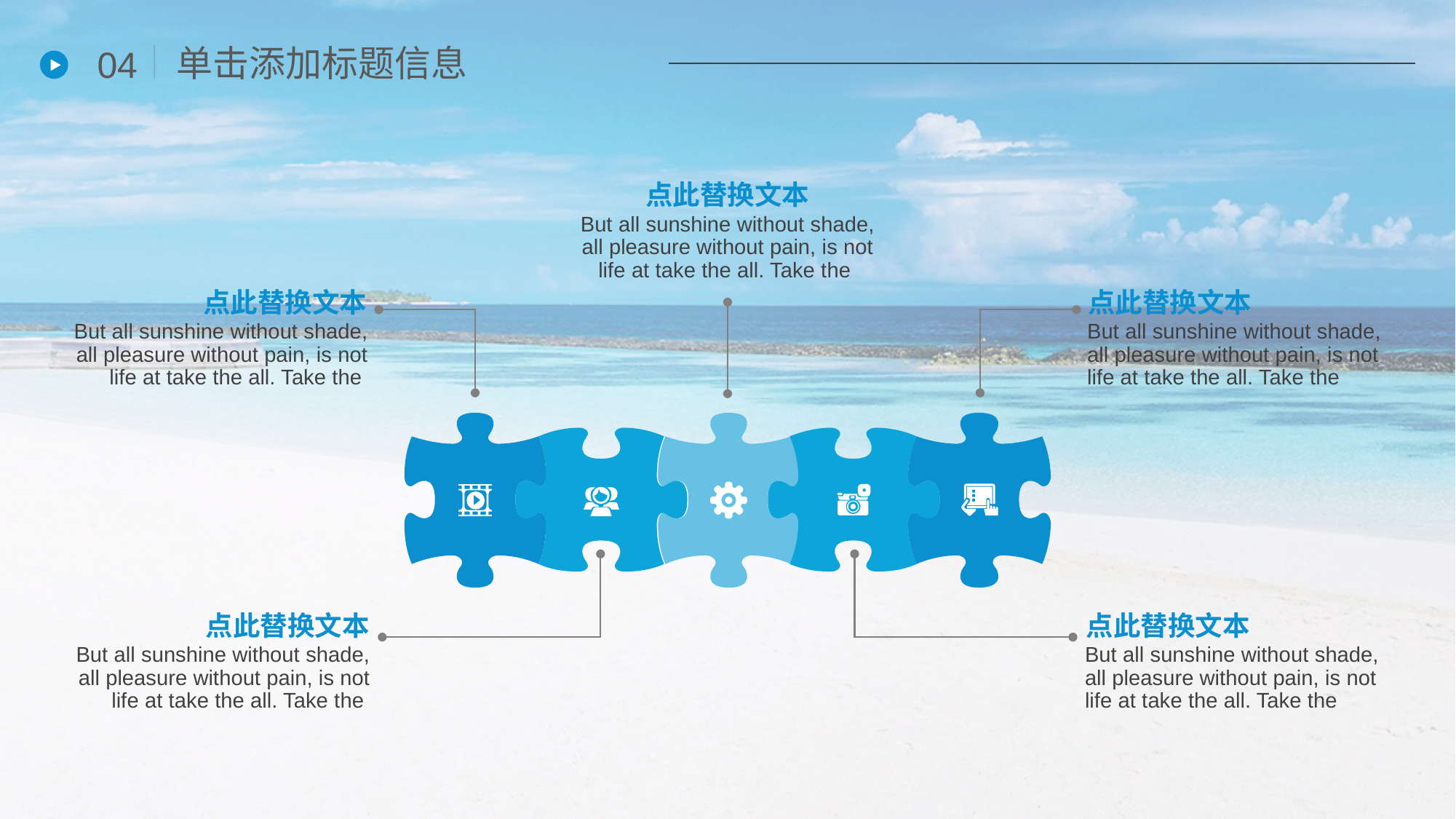

单击添加标题信息
04

点此替换文本
But all sunshine without shade, all pleasure without pain, is not life at take the all. Take the
点此替换文本
But all sunshine without shade, all pleasure without pain, is not life at take the all. Take the
点此替换文本
But all sunshine without shade, all pleasure without pain, is not life at take the all. Take the

点此替换文本
But all sunshine without shade, all pleasure without pain, is not life at take the all. Take the
点此替换文本
But all sunshine without shade, all pleasure without pain, is not life at take the all. Take the